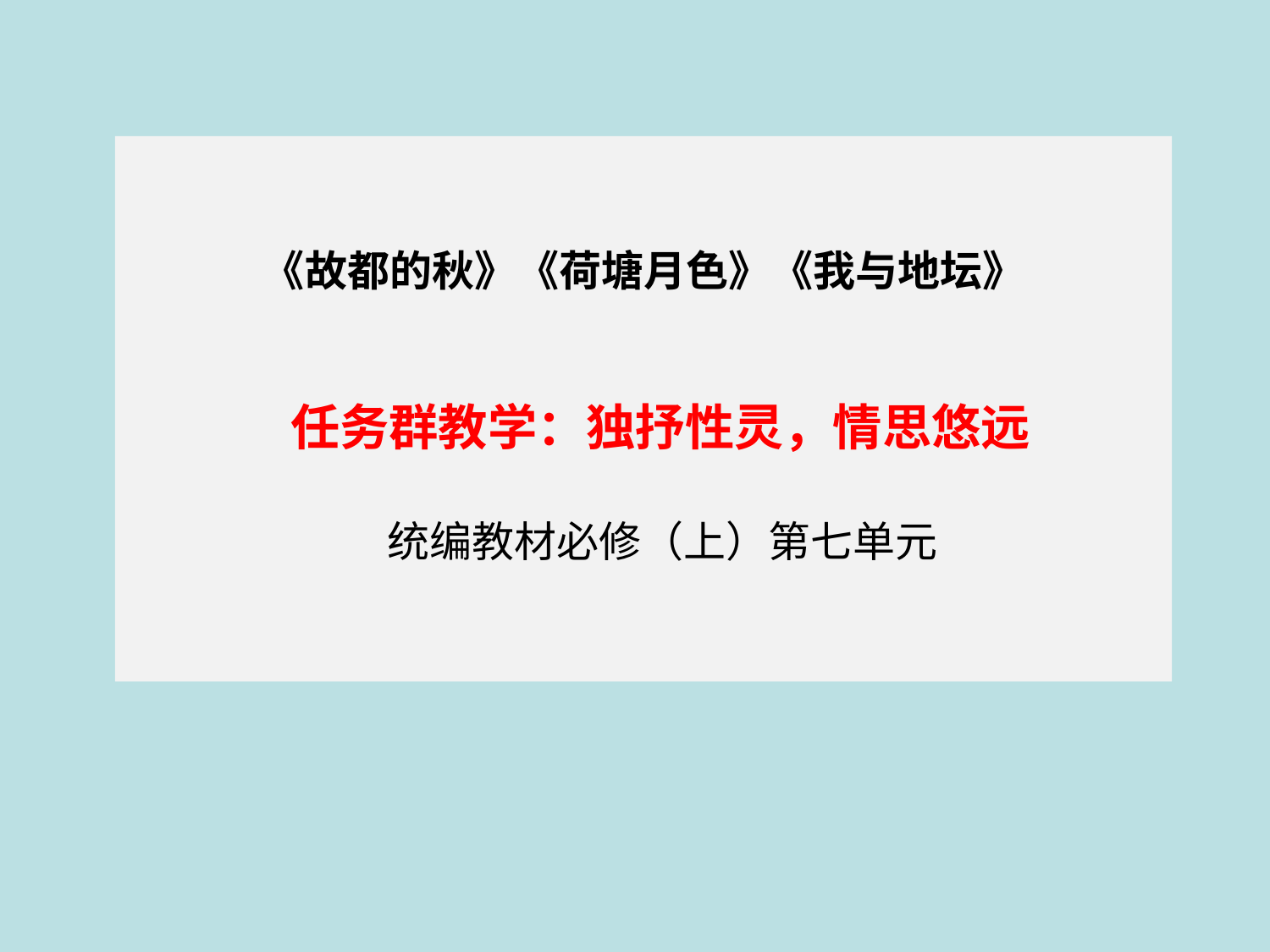

《故都的秋》《荷塘月色》《我与地坛》

  任务群教学：独抒性灵，情思悠远

   统编教材必修（上）第七单元